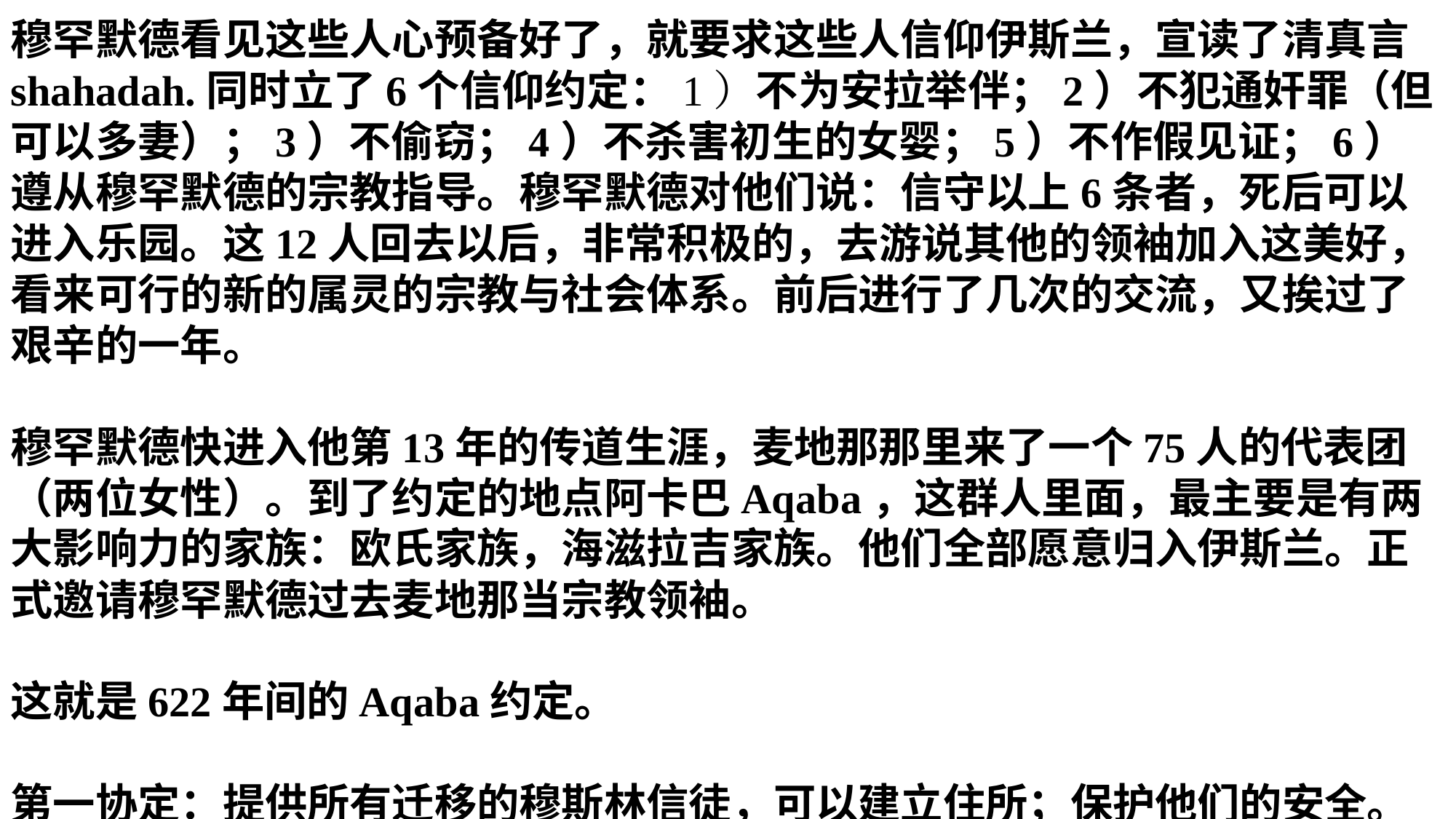

穆罕默德看见这些人心预备好了，就要求这些人信仰伊斯兰，宣读了清真言shahadah.同时立了6个信仰约定：1）不为安拉举伴；2）不犯通奸罪（但可以多妻）；3）不偷窃；4）不杀害初生的女婴；5）不作假见证；6）遵从穆罕默德的宗教指导。穆罕默德对他们说：信守以上6条者，死后可以进入乐园。这12人回去以后，非常积极的，去游说其他的领袖加入这美好，看来可行的新的属灵的宗教与社会体系。前后进行了几次的交流，又挨过了艰辛的一年。

穆罕默德快进入他第13年的传道生涯，麦地那那里来了一个75人的代表团（两位女性）。到了约定的地点阿卡巴Aqaba，这群人里面，最主要是有两大影响力的家族：欧氏家族，海滋拉吉家族。他们全部愿意归入伊斯兰。正式邀请穆罕默德过去麦地那当宗教领袖。

这就是622年间的Aqaba约定。
第一协定：提供所有迁移的穆斯林信徒，可以建立住所；保护他们的安全。
第二协定：如果穆氏他们觉得需要，他们可以自由离开；可以用武力；保护自身的安全。麦地那人都同意这样的约定。